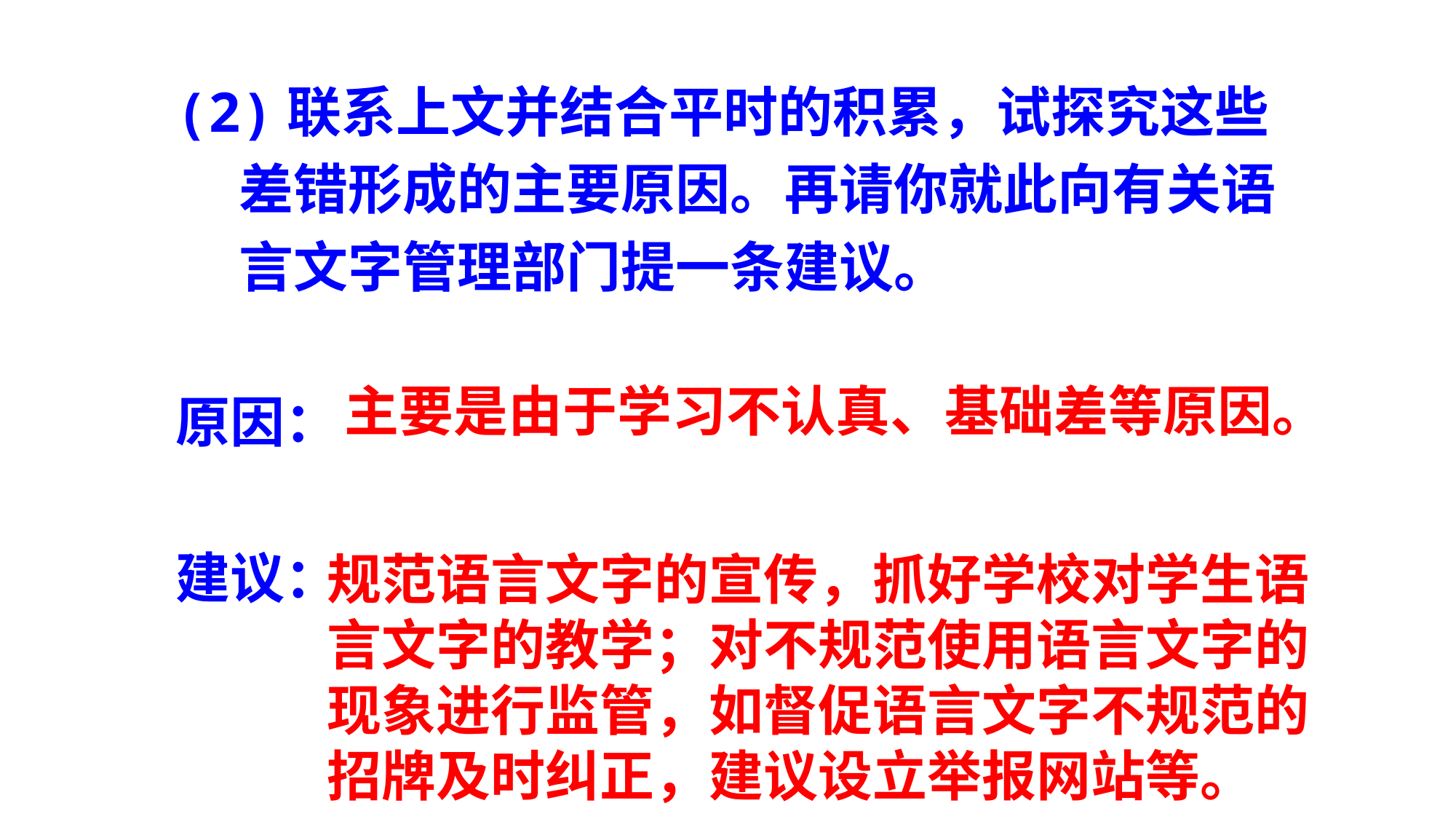

(2)联系上文并结合平时的积累，试探究这些差错形成的主要原因。再请你就此向有关语言文字管理部门提一条建议。

原因：

建议：

主要是由于学习不认真、基础差等原因。
规范语言文字的宣传，抓好学校对学生语言文字的教学；对不规范使用语言文字的现象进行监管，如督促语言文字不规范的招牌及时纠正，建议设立举报网站等。